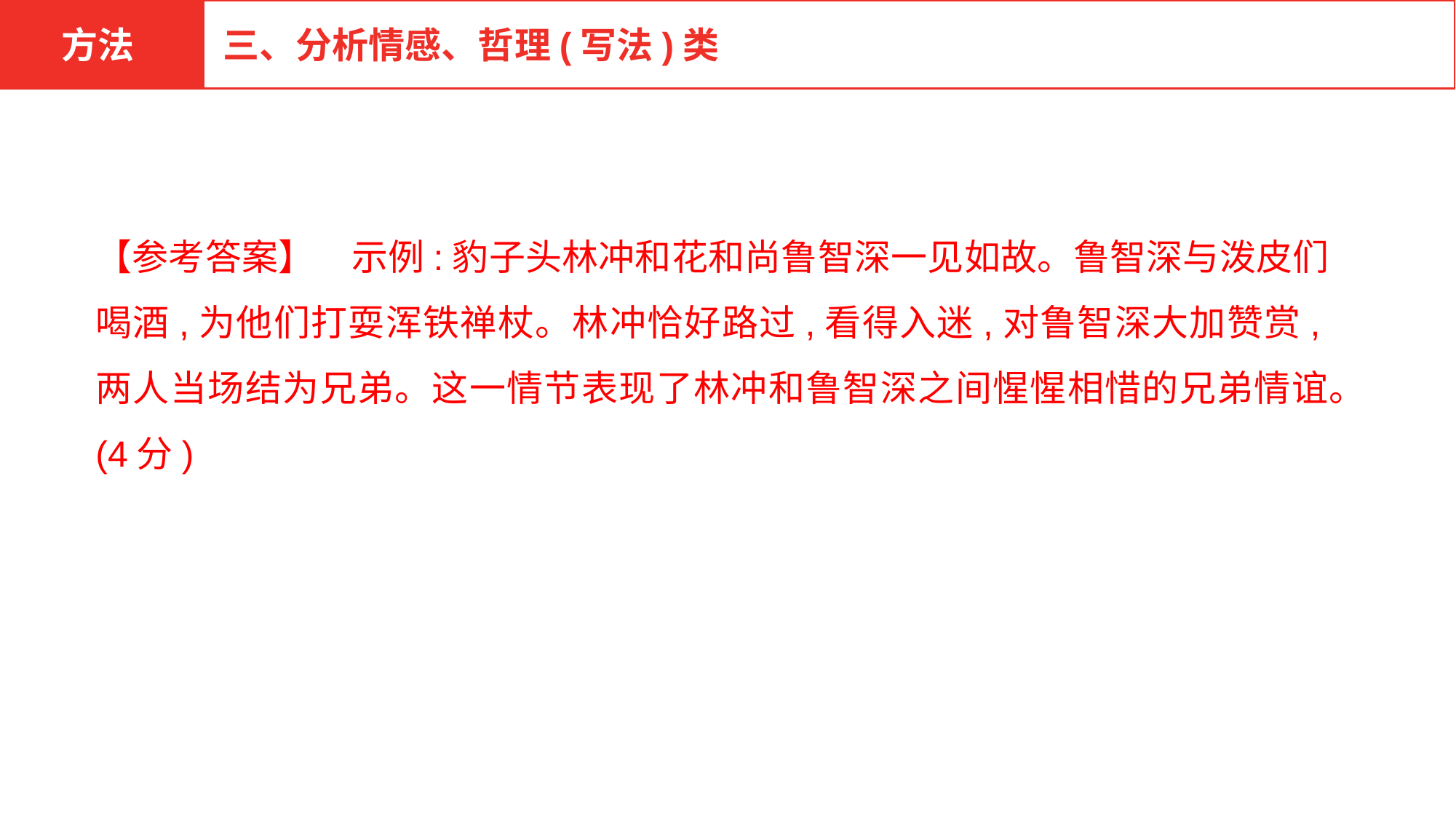

方法
三、分析情感、哲理(写法)类

【参考答案】　示例:豹子头林冲和花和尚鲁智深一见如故。鲁智深与泼皮们喝酒,为他们打耍浑铁禅杖。林冲恰好路过,看得入迷,对鲁智深大加赞赏,两人当场结为兄弟。这一情节表现了林冲和鲁智深之间惺惺相惜的兄弟情谊。(4分)